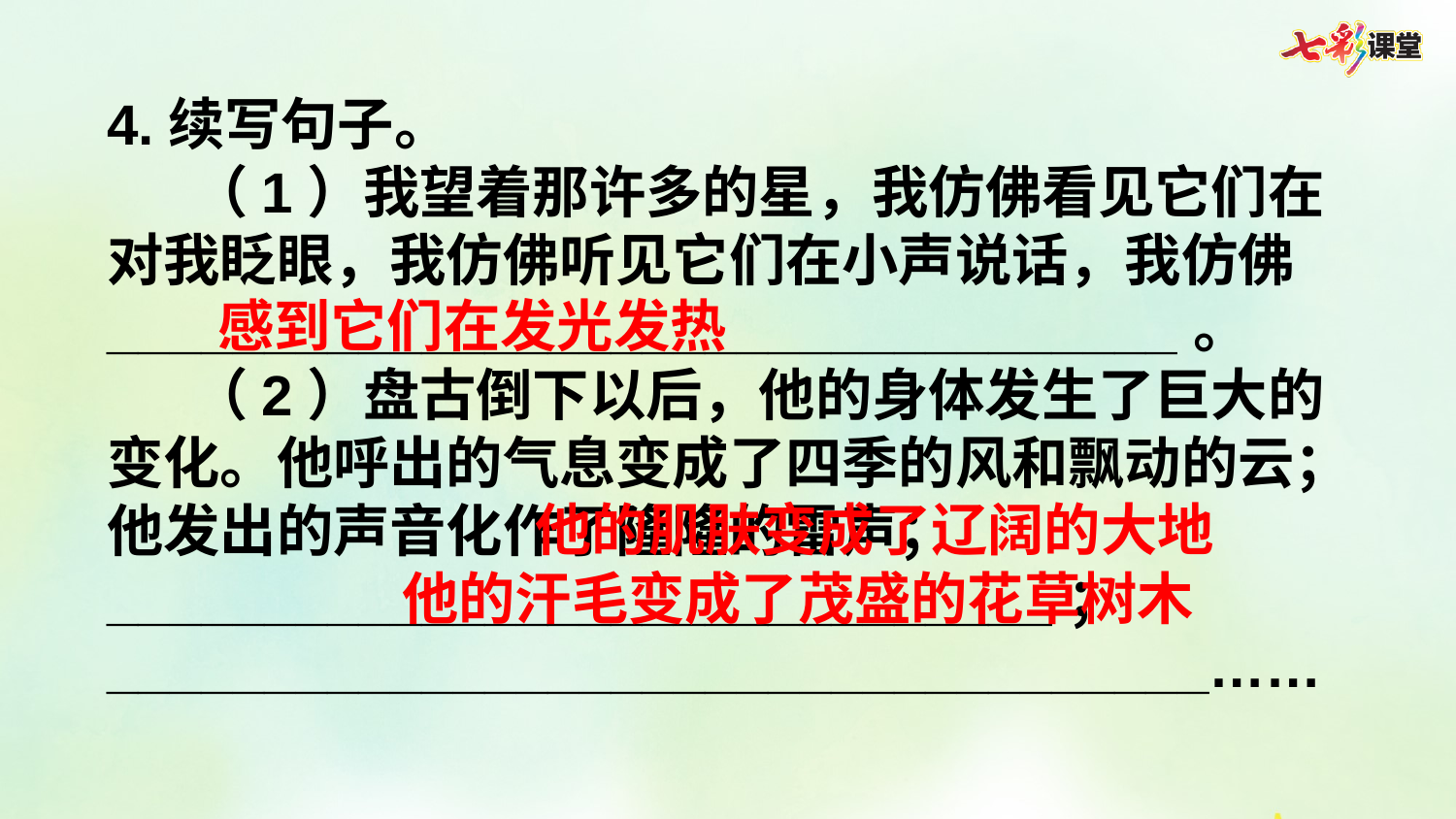

4.续写句子。
（1）我望着那许多的星，我仿佛看见它们在对我眨眼，我仿佛听见它们在小声说话，我仿佛__________________________________。
（2）盘古倒下以后，他的身体发生了巨大的变化。他呼出的气息变成了四季的风和飘动的云；他发出的声音化作了隆隆的雷声；______________________________；___________________________________……
感到它们在发光发热
                               他的肌肤变成了辽阔的大地
                     他的汗毛变成了茂盛的花草树木